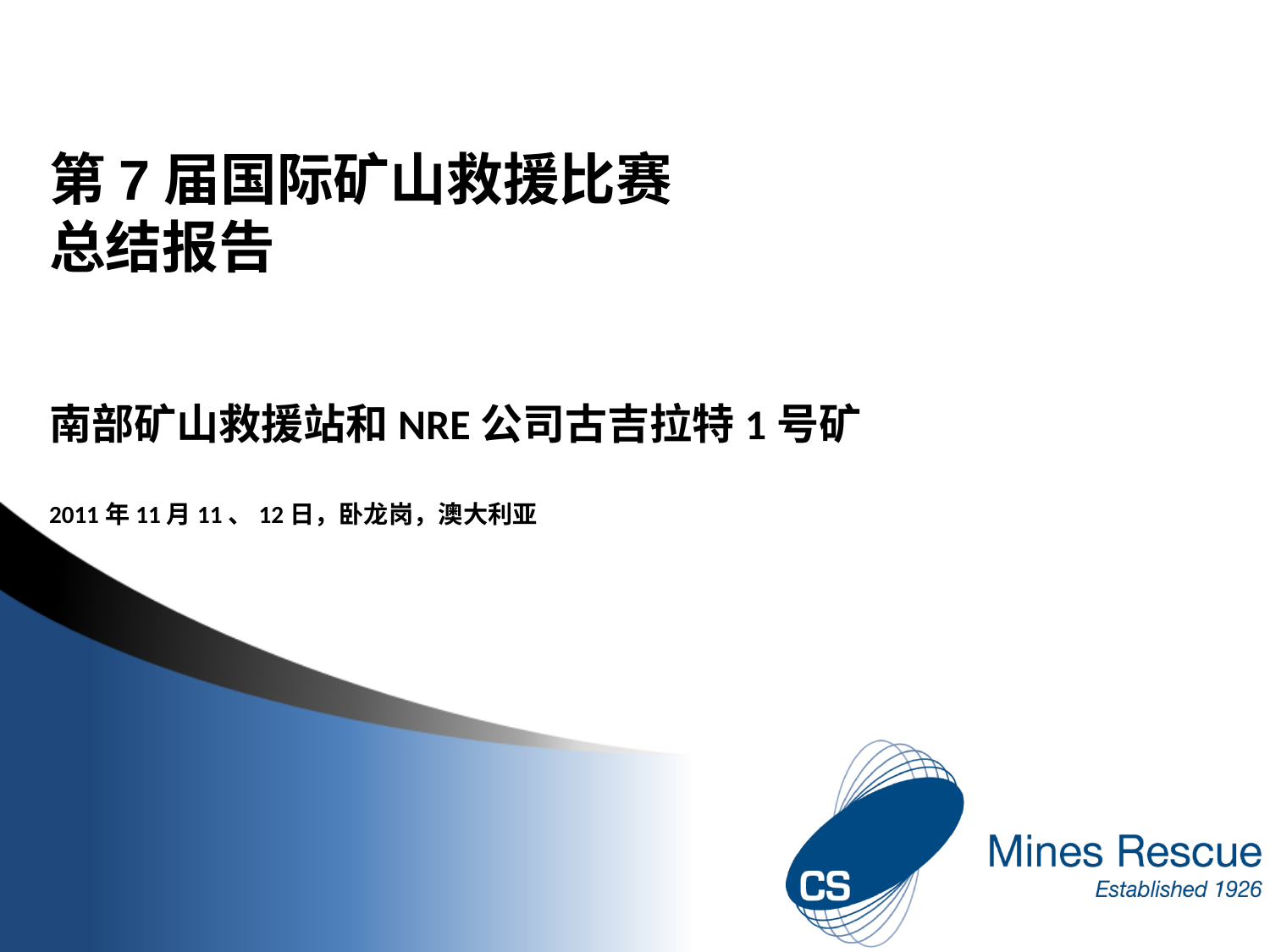

第7届国际矿山救援比赛
总结报告

南部矿山救援站和NRE公司古吉拉特1号矿

2011年11月11、12日，卧龙岗，澳大利亚